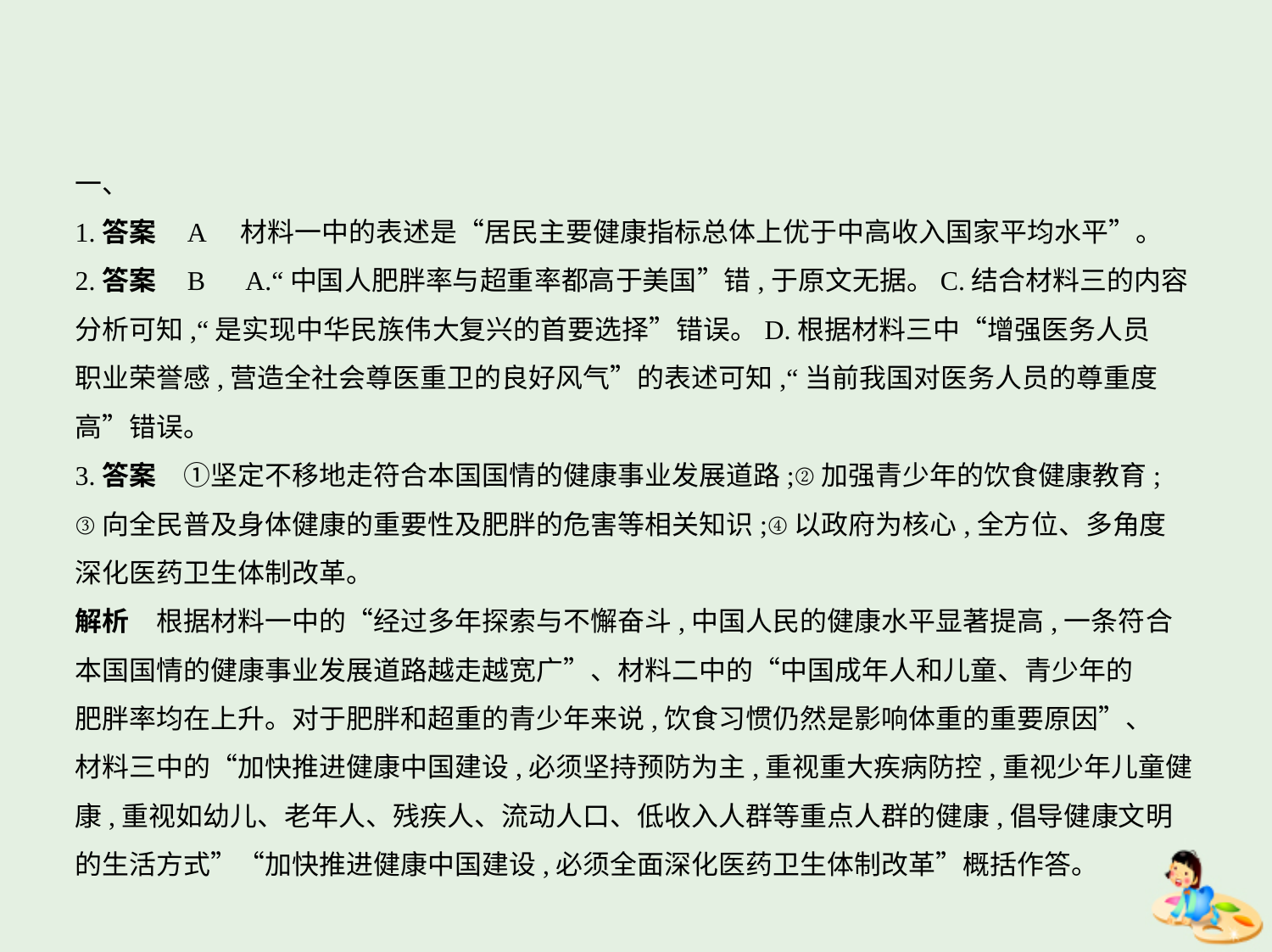

一、
1.答案    A　材料一中的表述是“居民主要健康指标总体上优于中高收入国家平均水平”。
2.答案    B　A.“中国人肥胖率与超重率都高于美国”错,于原文无据。C.结合材料三的内容
分析可知,“是实现中华民族伟大复兴的首要选择”错误。D.根据材料三中“增强医务人员
职业荣誉感,营造全社会尊医重卫的良好风气”的表述可知,“当前我国对医务人员的尊重度
高”错误。
3.答案　①坚定不移地走符合本国国情的健康事业发展道路;②加强青少年的饮食健康教育;
③向全民普及身体健康的重要性及肥胖的危害等相关知识;④以政府为核心,全方位、多角度
深化医药卫生体制改革。
解析　根据材料一中的“经过多年探索与不懈奋斗,中国人民的健康水平显著提高,一条符合
本国国情的健康事业发展道路越走越宽广”、材料二中的“中国成年人和儿童、青少年的
肥胖率均在上升。对于肥胖和超重的青少年来说,饮食习惯仍然是影响体重的重要原因”、
材料三中的“加快推进健康中国建设,必须坚持预防为主,重视重大疾病防控,重视少年儿童健
康,重视如幼儿、老年人、残疾人、流动人口、低收入人群等重点人群的健康,倡导健康文明
的生活方式”“加快推进健康中国建设,必须全面深化医药卫生体制改革”概括作答。